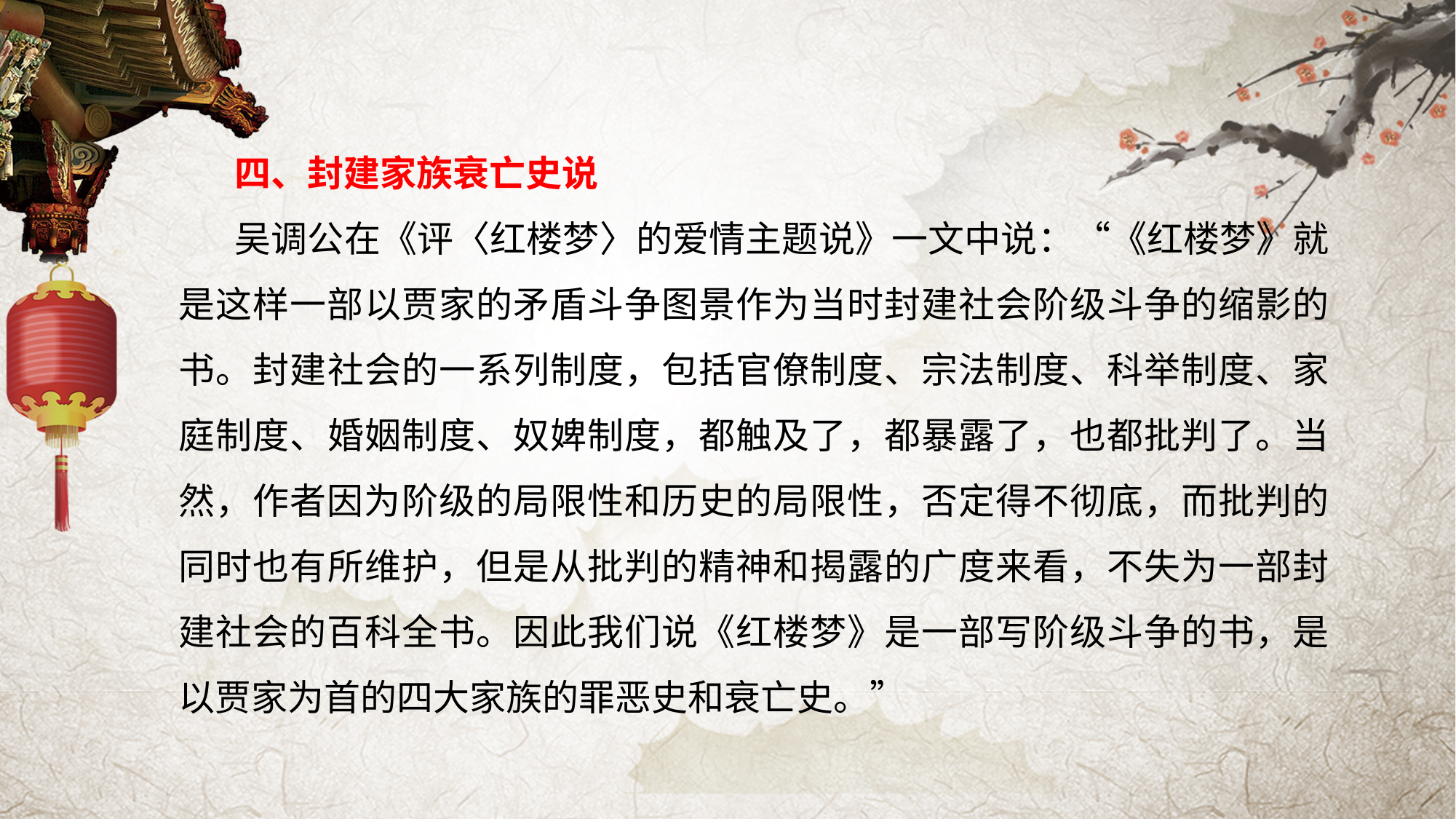

四、封建家族衰亡史说
吴调公在《评〈红楼梦〉的爱情主题说》一文中说：“《红楼梦》就是这样一部以贾家的矛盾斗争图景作为当时封建社会阶级斗争的缩影的书。封建社会的一系列制度，包括官僚制度、宗法制度、科举制度、家庭制度、婚姻制度、奴婢制度，都触及了，都暴露了，也都批判了。当然，作者因为阶级的局限性和历史的局限性，否定得不彻底，而批判的同时也有所维护，但是从批判的精神和揭露的广度来看，不失为一部封建社会的百科全书。因此我们说《红楼梦》是一部写阶级斗争的书，是以贾家为首的四大家族的罪恶史和衰亡史。”